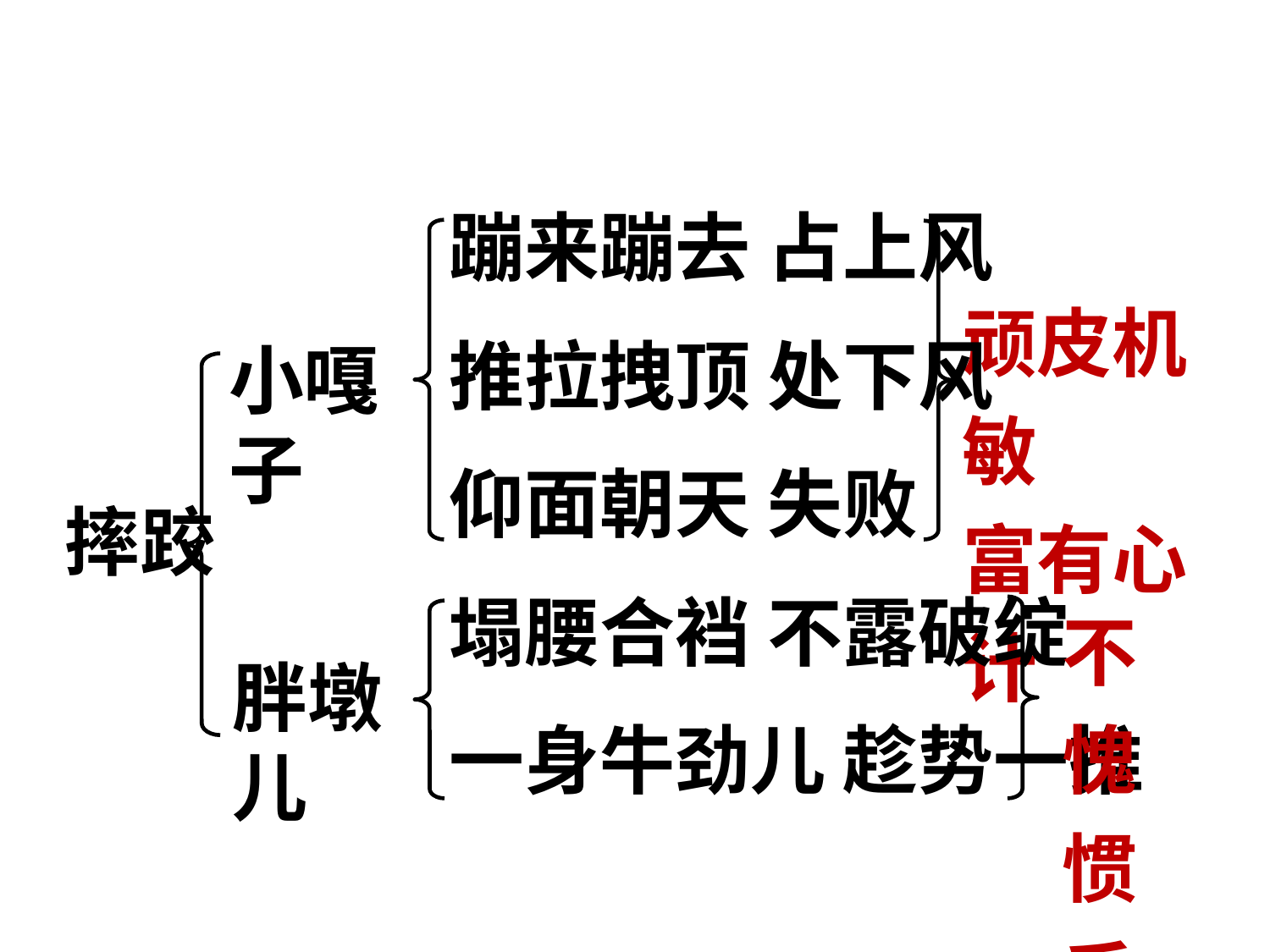

结构梳理
蹦来蹦去 占上风

顽皮机敏
富有心计
推拉拽顶 处下风
小嘎子

仰面朝天 失败
摔跤
塌腰合裆 不露破绽
不愧惯手

胖墩儿
一身牛劲儿 趁势一推